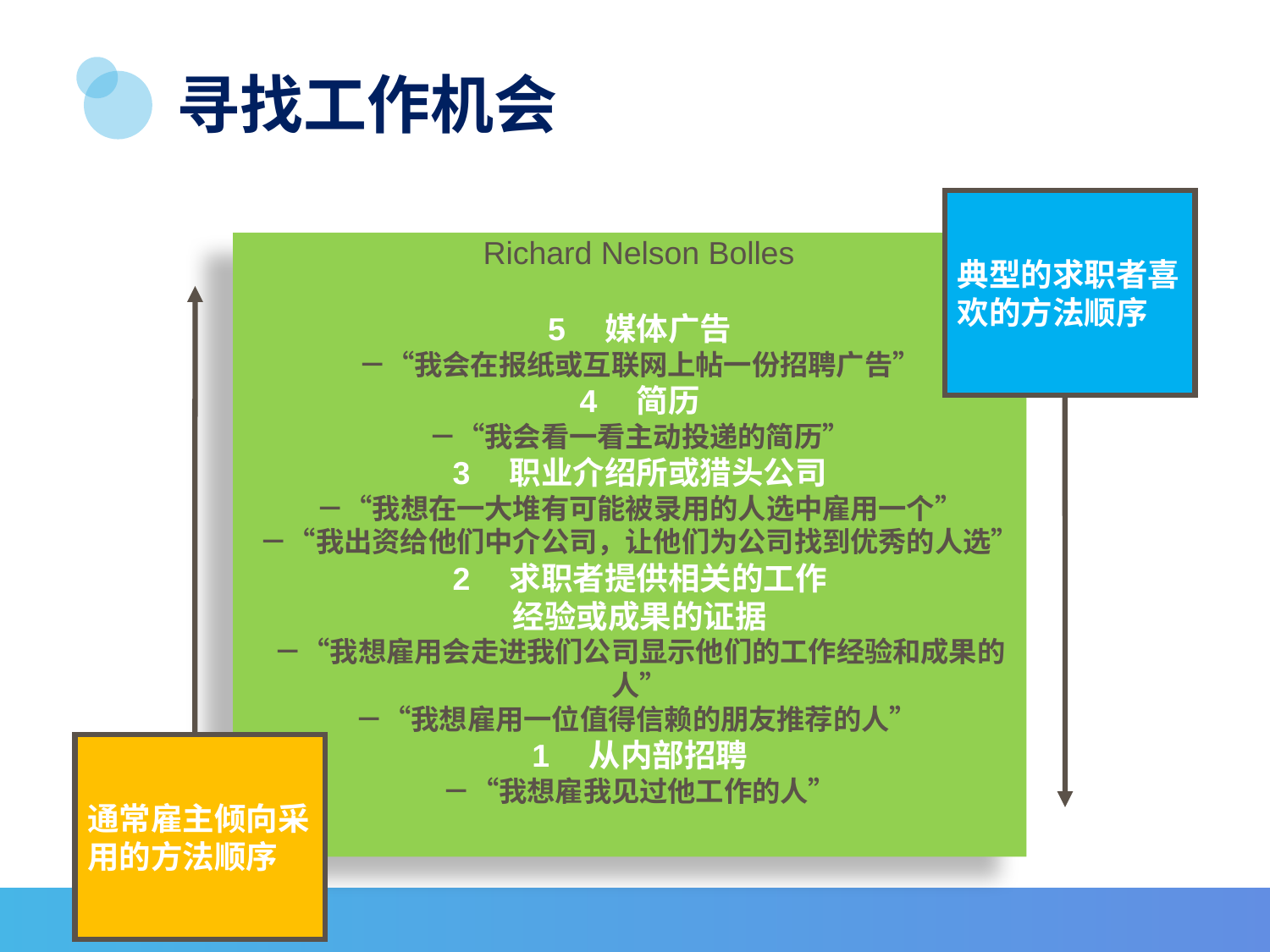

# 寻找工作机会

典型的求职者喜欢的方法顺序

Richard Nelson Bolles

5　媒体广告
－“我会在报纸或互联网上帖一份招聘广告”
4　简历
－“我会看一看主动投递的简历”
3　职业介绍所或猎头公司
－“我想在一大堆有可能被录用的人选中雇用一个”
－“我出资给他们中介公司，让他们为公司找到优秀的人选”
2　求职者提供相关的工作
经验或成果的证据
－“我想雇用会走进我们公司显示他们的工作经验和成果的人”
－“我想雇用一位值得信赖的朋友推荐的人”
1　从内部招聘
－“我想雇我见过他工作的人”

通常雇主倾向采用的方法顺序